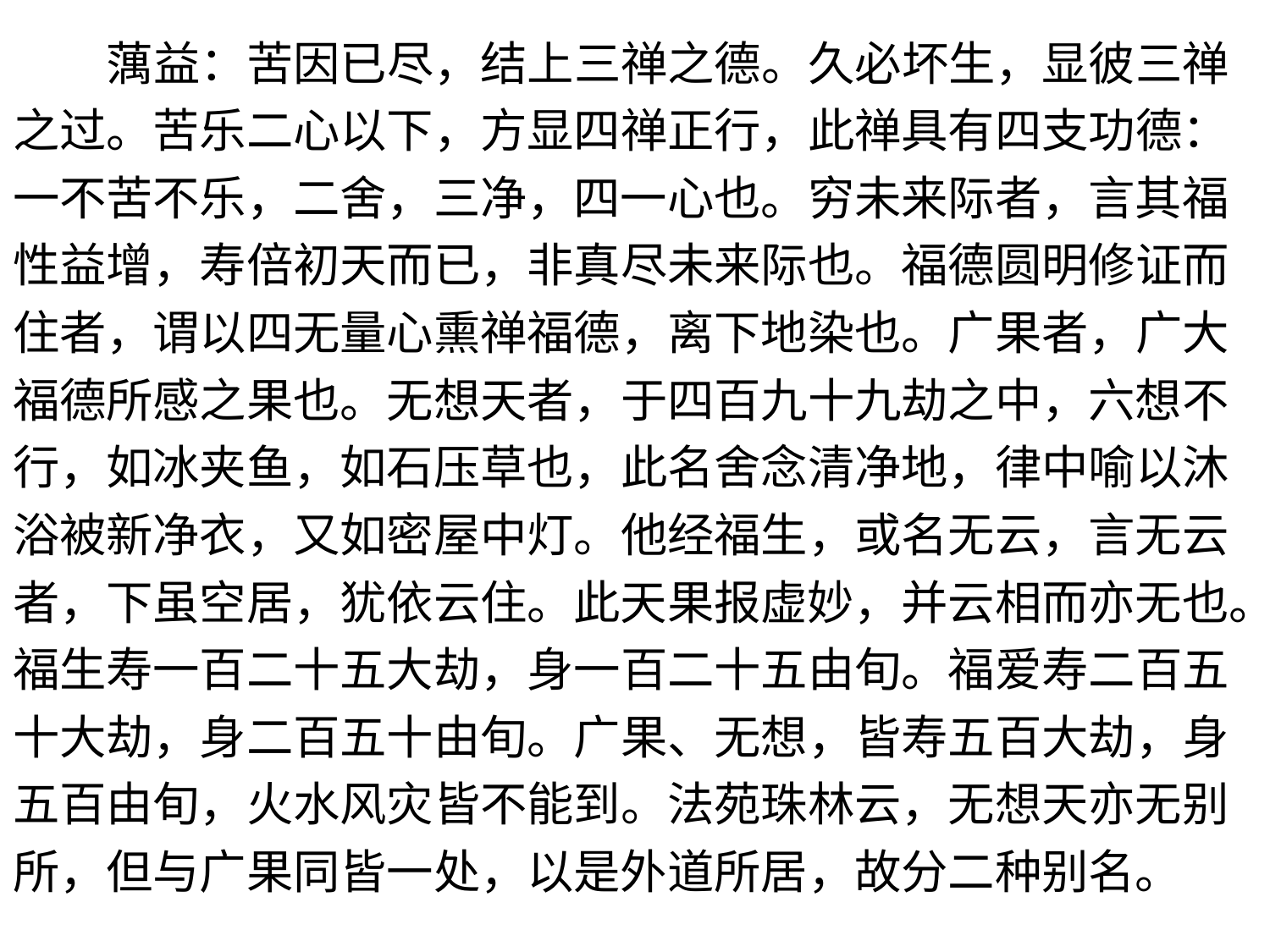

蕅益：苦因已尽，结上三禅之德。久必坏生，显彼三禅之过。苦乐二心以下，方显四禅正行，此禅具有四支功德：一不苦不乐，二舍，三净，四一心也。穷未来际者，言其福性益增，寿倍初天而已，非真尽未来际也。福德圆明修证而住者，谓以四无量心熏禅福德，离下地染也。广果者，广大福德所感之果也。无想天者，于四百九十九劫之中，六想不行，如冰夹鱼，如石压草也，此名舍念清净地，律中喻以沐浴被新净衣，又如密屋中灯。他经福生，或名无云，言无云者，下虽空居，犹依云住。此天果报虚妙，并云相而亦无也。福生寿一百二十五大劫，身一百二十五由旬。福爱寿二百五十大劫，身二百五十由旬。广果、无想，皆寿五百大劫，身五百由旬，火水风灾皆不能到。法苑珠林云，无想天亦无别所，但与广果同皆一处，以是外道所居，故分二种别名。